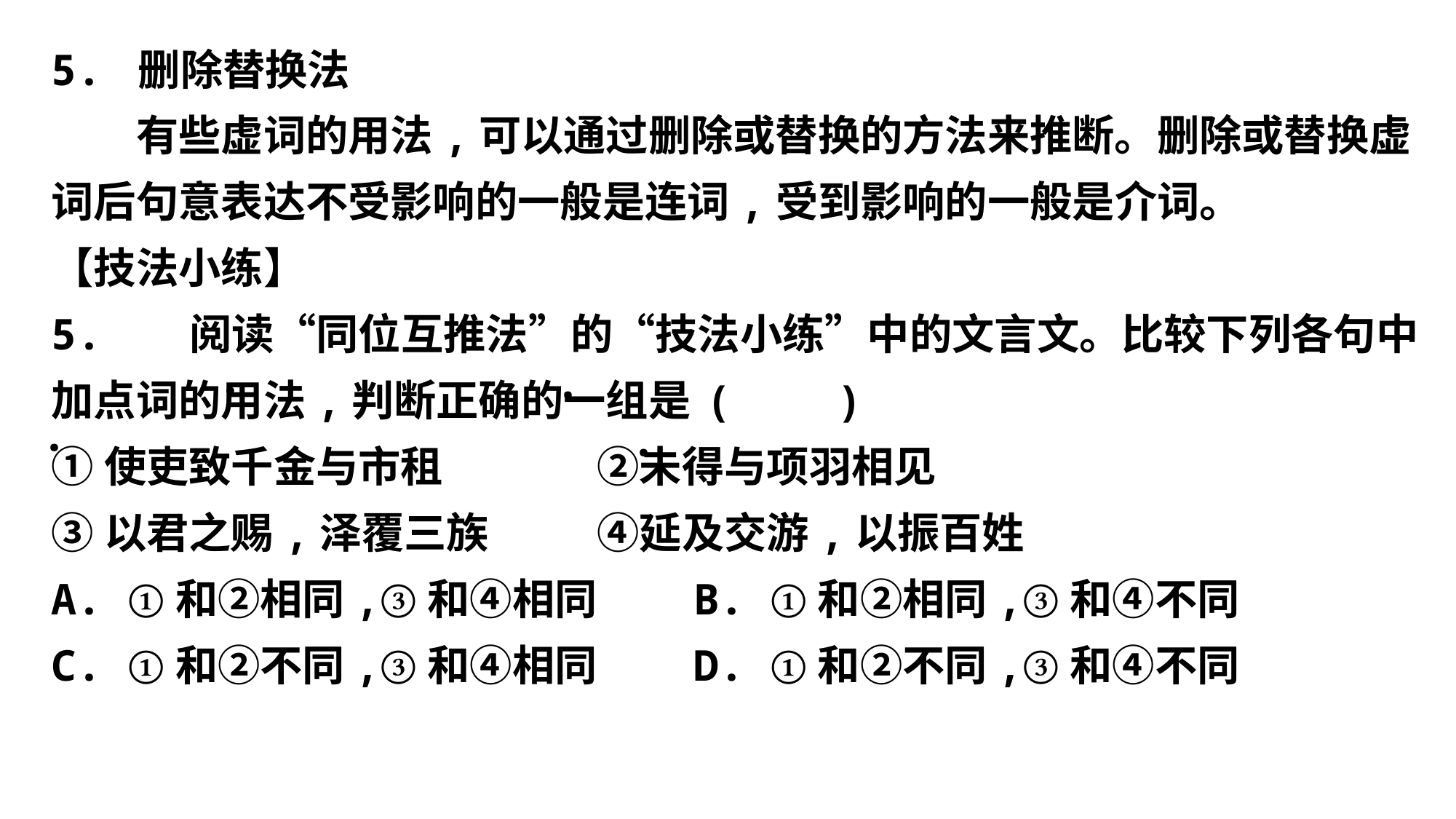

5. 删除替换法
　　有些虚词的用法,可以通过删除或替换的方法来推断。删除或替换虚词后句意表达不受影响的一般是连词,受到影响的一般是介词。
【技法小练】
5.   阅读“同位互推法”的“技法小练”中的文言文。比较下列各句中加点词的用法,判断正确的一组是	(　　)
①使吏致千金与市租　　	②未得与项羽相见
③以君之赐,泽覆三族　	④延及交游,以振百姓
A. ①和②相同,③和④相同         B. ①和②相同,③和④不同
C. ①和②不同,③和④相同         D. ①和②不同,③和④不同
·
·
·
·